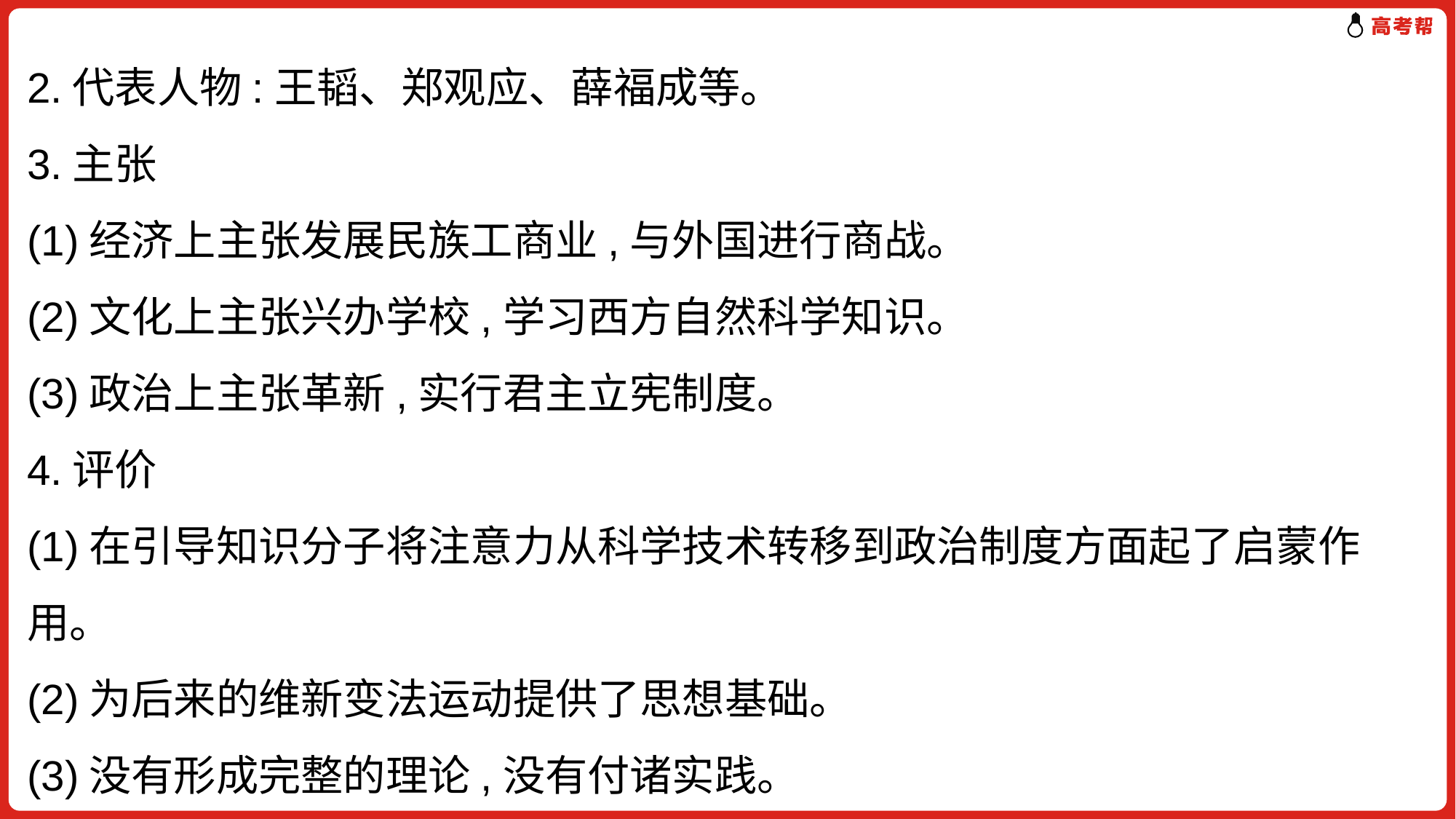

2.代表人物:王韬、郑观应、薛福成等。
3.主张
(1)经济上主张发展民族工商业,与外国进行商战。
(2)文化上主张兴办学校,学习西方自然科学知识。
(3)政治上主张革新,实行君主立宪制度。
4.评价
(1)在引导知识分子将注意力从科学技术转移到政治制度方面起了启蒙作用。
(2)为后来的维新变法运动提供了思想基础。
(3)没有形成完整的理论,没有付诸实践。